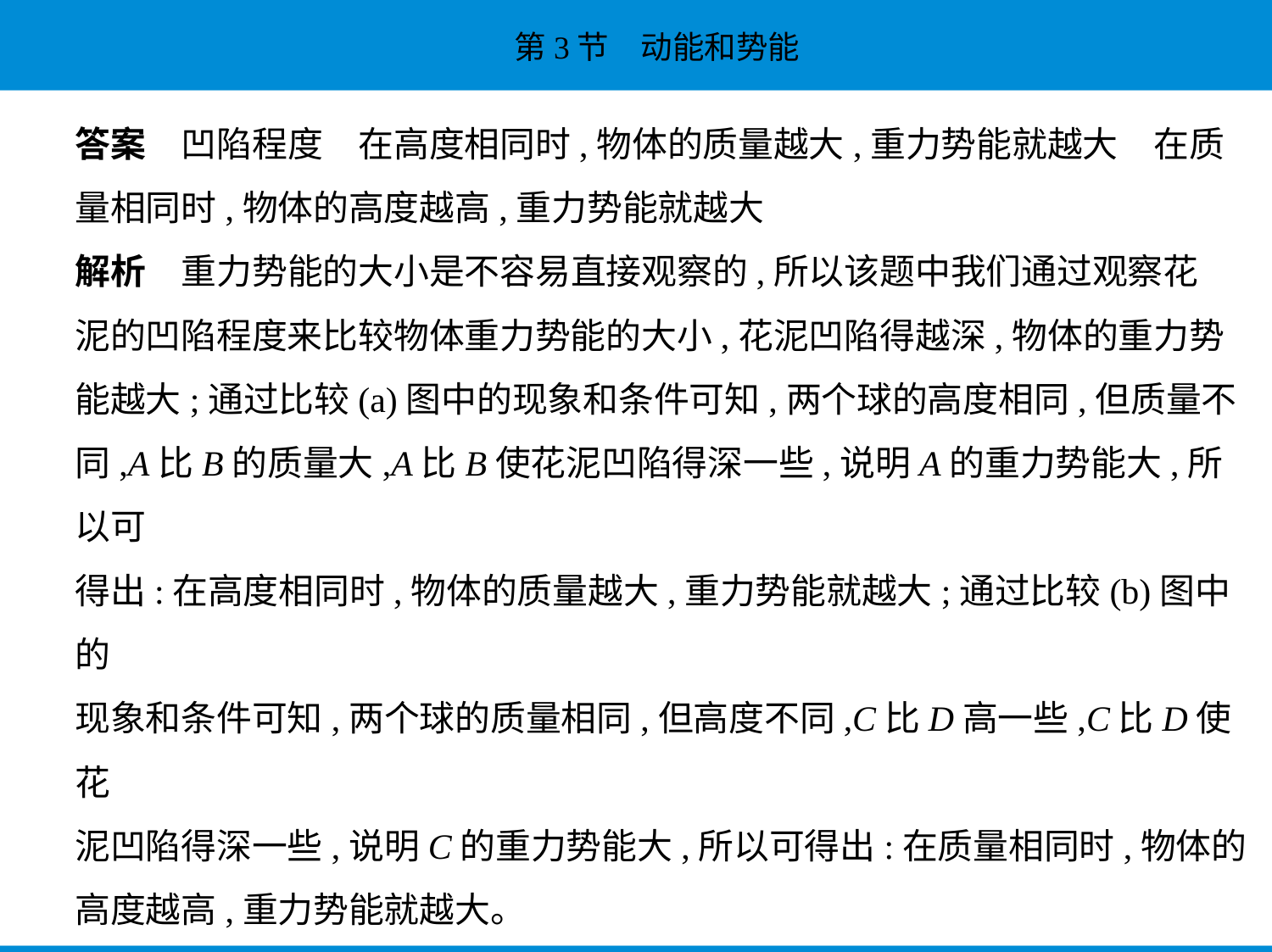

答案　凹陷程度　在高度相同时,物体的质量越大,重力势能就越大　在质
量相同时,物体的高度越高,重力势能就越大
解析　重力势能的大小是不容易直接观察的,所以该题中我们通过观察花
泥的凹陷程度来比较物体重力势能的大小,花泥凹陷得越深,物体的重力势
能越大;通过比较(a)图中的现象和条件可知,两个球的高度相同,但质量不
同,A比B的质量大,A比B使花泥凹陷得深一些,说明A的重力势能大,所以可
得出:在高度相同时,物体的质量越大,重力势能就越大;通过比较(b)图中的
现象和条件可知,两个球的质量相同,但高度不同,C比D高一些,C比D使花
泥凹陷得深一些,说明C的重力势能大,所以可得出:在质量相同时,物体的
高度越高,重力势能就越大。